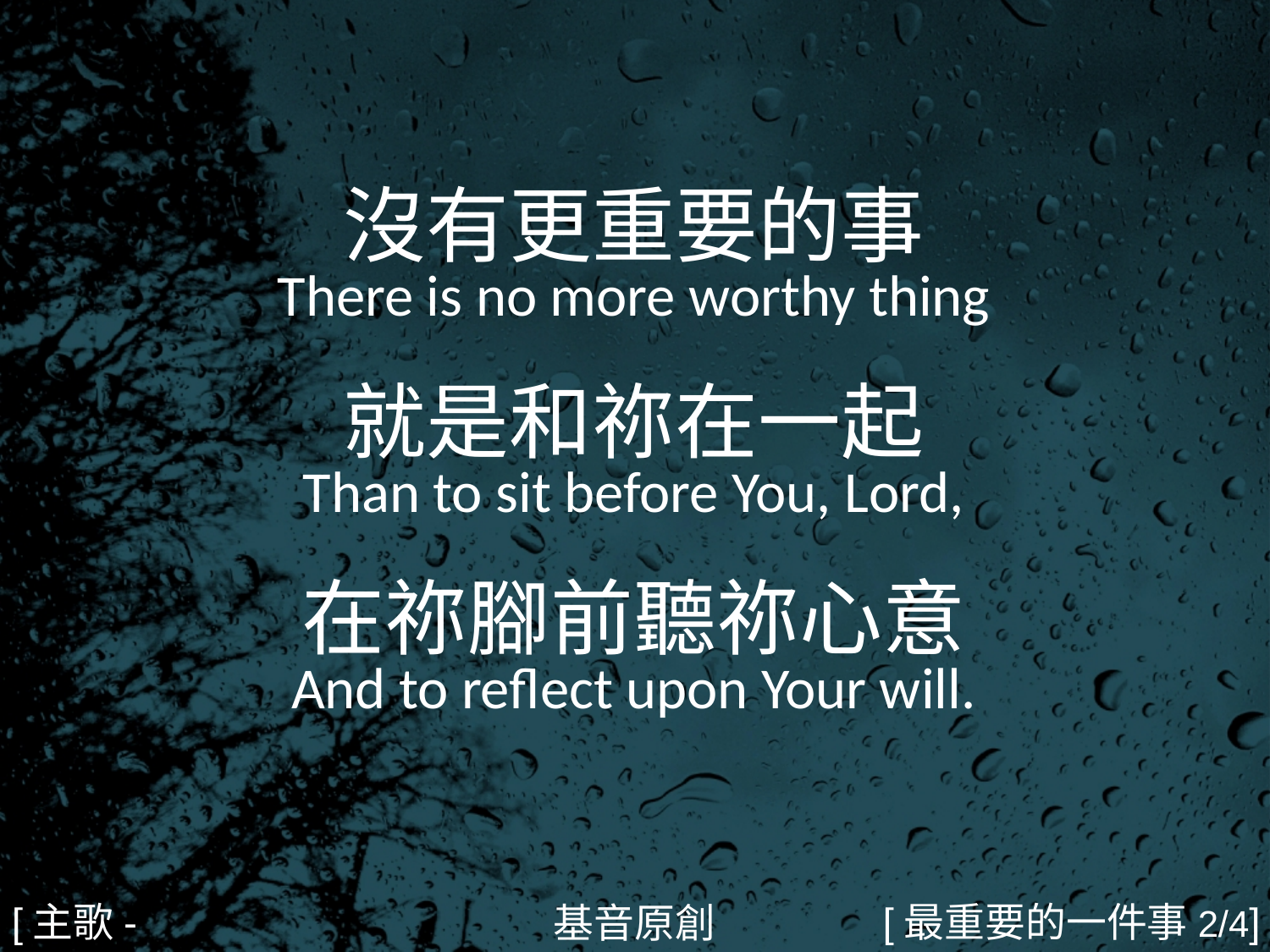

沒有更重要的事
There is no more worthy thing

就是和祢在一起
Than to sit before You, Lord,

在祢腳前聽祢心意
And to reflect upon Your will.
#

[主歌-2]
[最重要的一件事2/4]
基音原創